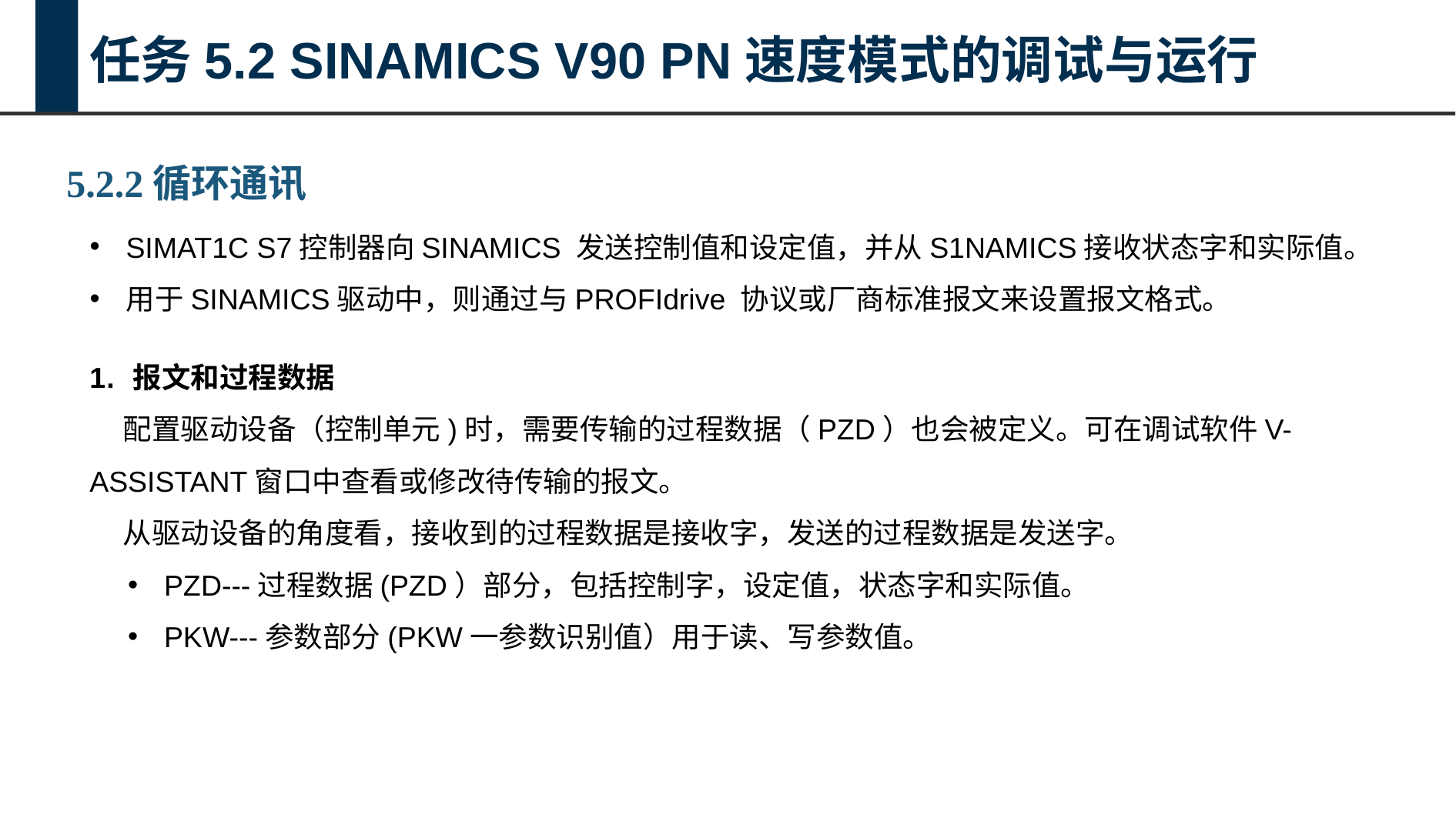

任务5.2 SINAMICS V90 PN速度模式的调试与运行
5.2.2循环通讯
SIMAT1C S7控制器向SINAMICS 发送控制值和设定值，并从S1NAMICS接收状态字和实际值。
用于SINAMICS驱动中，则通过与PROFIdrive 协议或厂商标准报文来设置报文格式。
报文和过程数据
配置驱动设备（控制单元)时，需要传输的过程数据（PZD）也会被定义。可在调试软件V-ASSISTANT窗口中查看或修改待传输的报文。
从驱动设备的角度看，接收到的过程数据是接收字，发送的过程数据是发送字。
PZD---过程数据(PZD）部分，包括控制字，设定值，状态字和实际值。
PKW---参数部分(PKW一参数识别值）用于读、写参数值。